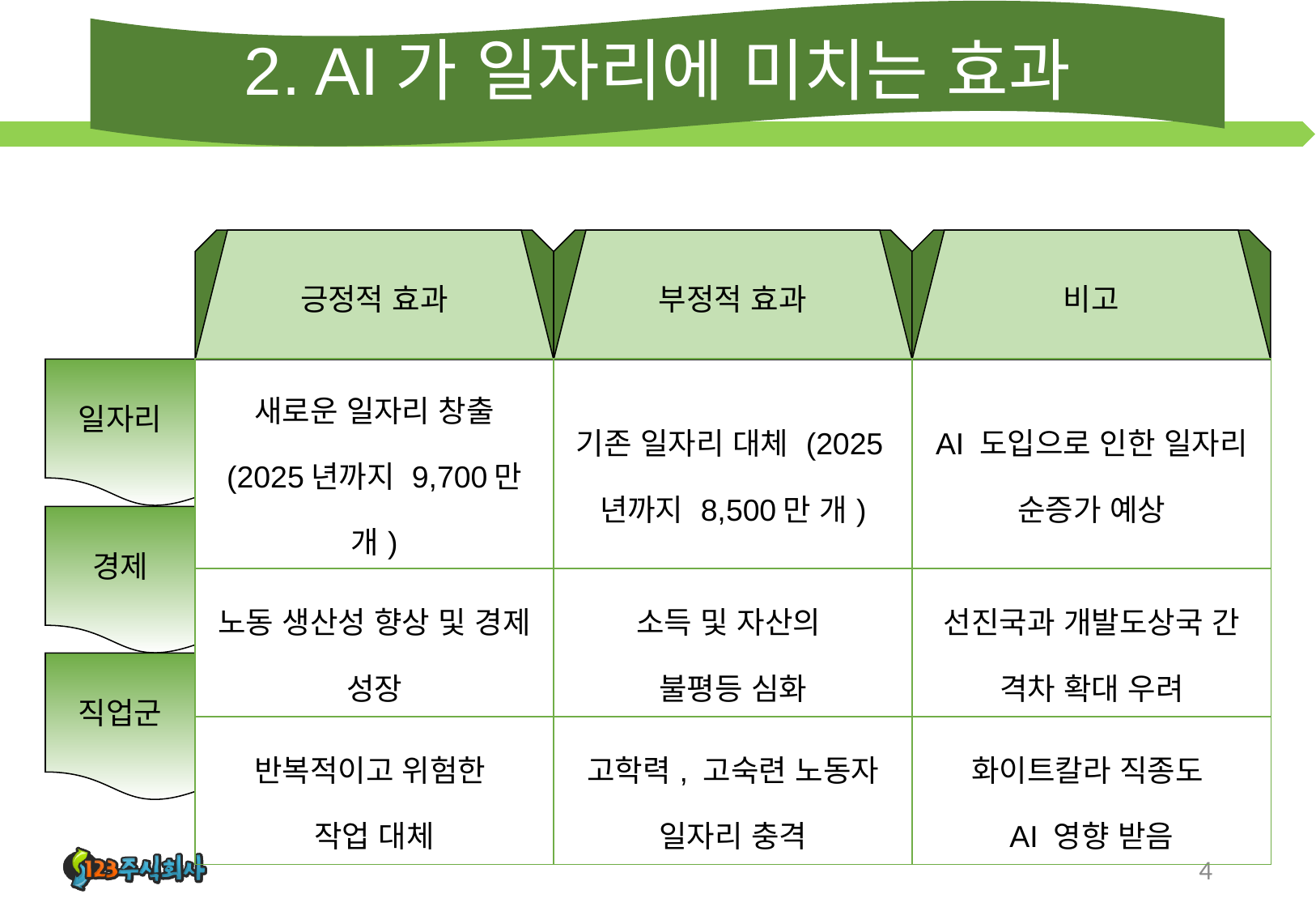

# 2. AI가 일자리에 미치는 효과

긍정적 효과

부정적 효과

비고
| 새로운 일자리 창출 (2025년까지 9,700만 개) | 기존 일자리 대체 (2025년까지 8,500만 개) | AI 도입으로 인한 일자리 순증가 예상 |
| --- | --- | --- |
| 노동 생산성 향상 및 경제 성장 | 소득 및 자산의 불평등 심화 | 선진국과 개발도상국 간 격차 확대 우려 |
| 반복적이고 위험한 작업 대체 | 고학력, 고숙련 노동자 일자리 충격 | 화이트칼라 직종도 AI 영향 받음 |
일자리
경제
직업군
4